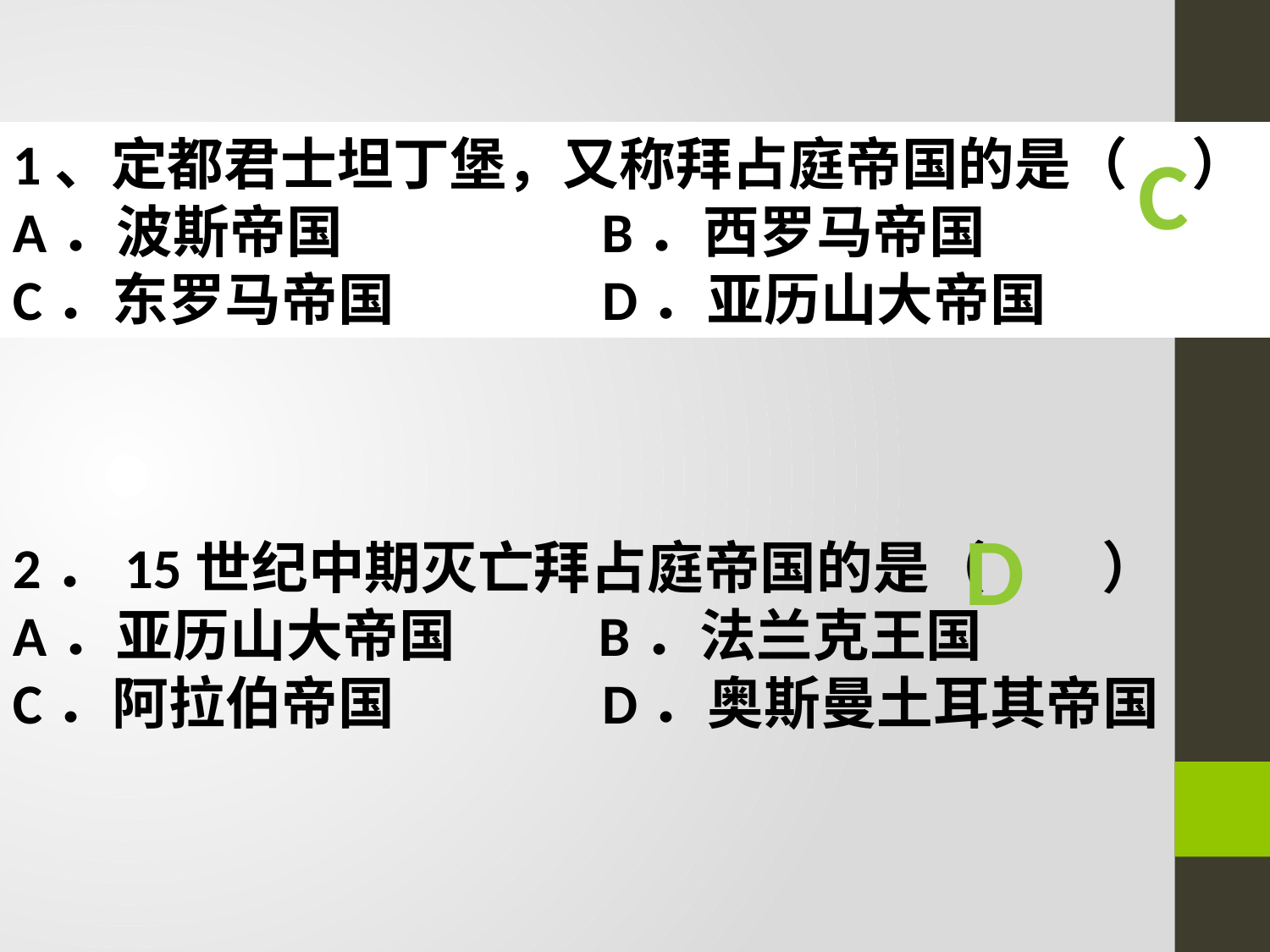

1、定都君士坦丁堡，又称拜占庭帝国的是（     ）
A．波斯帝国                   B．西罗马帝国
C．东罗马帝国               D．亚历山大帝国
C
D
2．15世纪中期灭亡拜占庭帝国的是（         ）
A．亚历山大帝国          B．法兰克王国
C．阿拉伯帝国               D．奥斯曼土耳其帝国